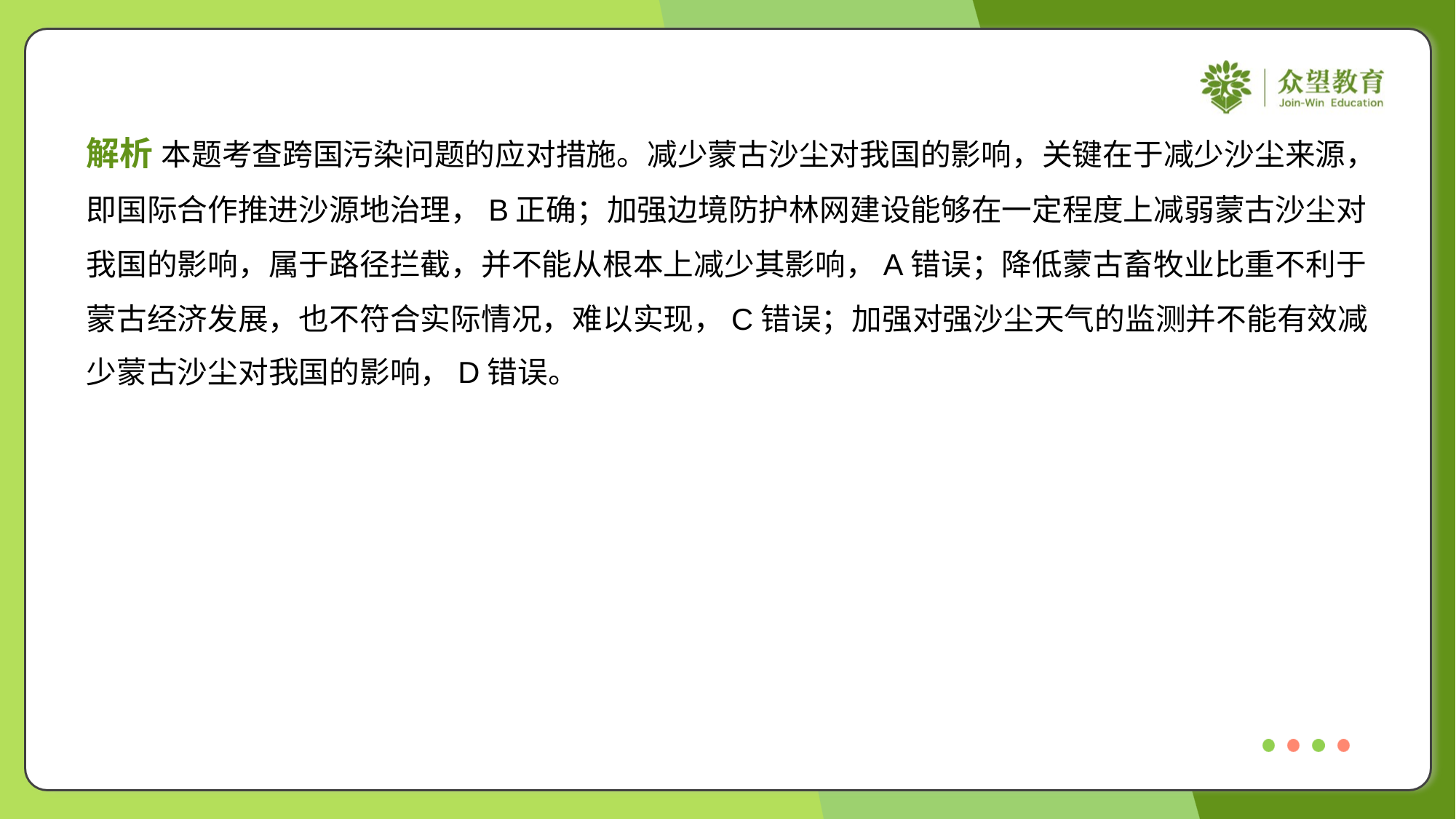

解析 本题考查跨国污染问题的应对措施。减少蒙古沙尘对我国的影响，关键在于减少沙尘来源，
即国际合作推进沙源地治理，B正确；加强边境防护林网建设能够在一定程度上减弱蒙古沙尘对
我国的影响，属于路径拦截，并不能从根本上减少其影响，A错误；降低蒙古畜牧业比重不利于
蒙古经济发展，也不符合实际情况，难以实现，C错误；加强对强沙尘天气的监测并不能有效减
少蒙古沙尘对我国的影响，D错误。